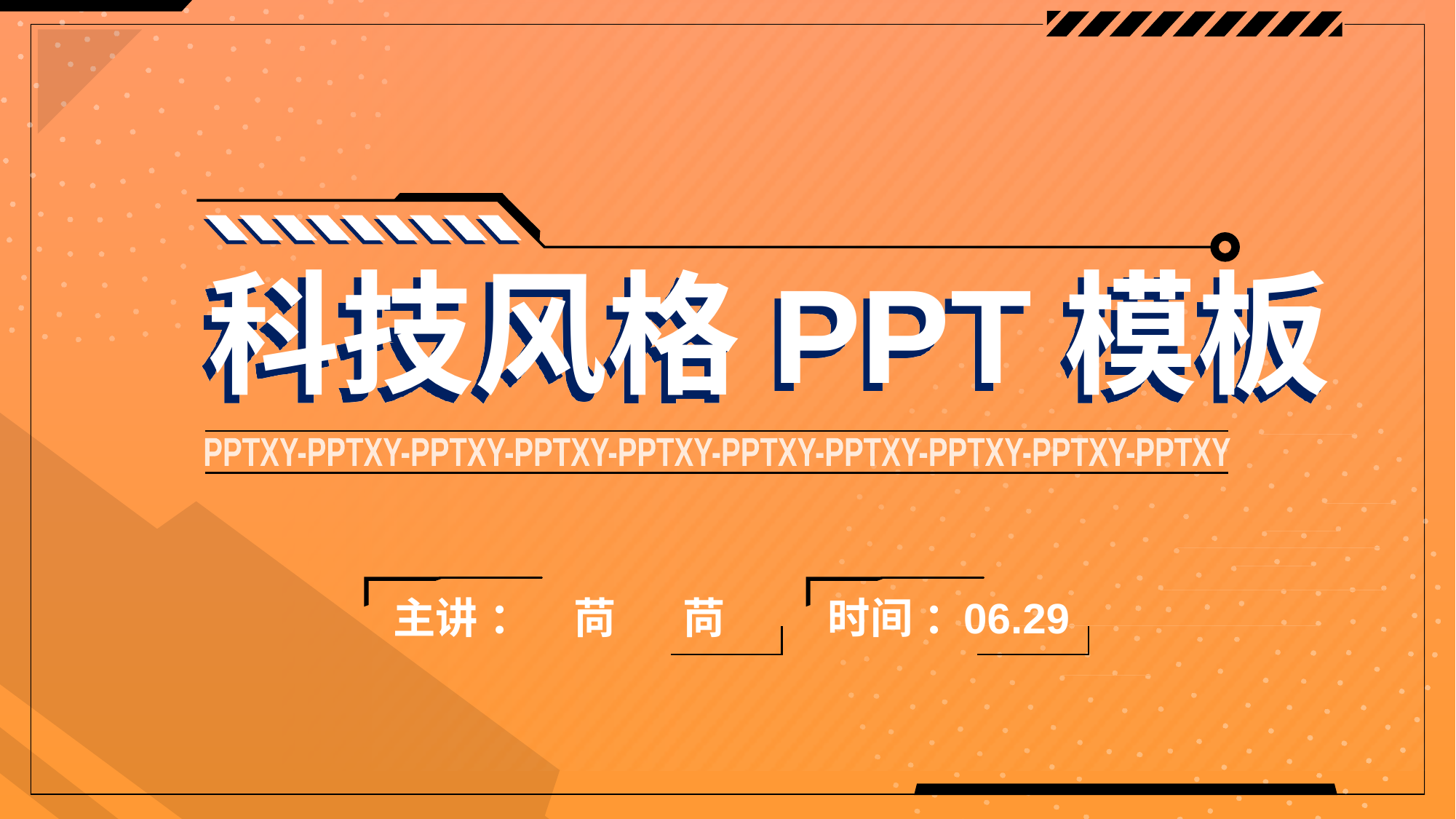

科技风格PPT模板
PPTXY-PPTXY-PPTXY-PPTXY-PPTXY-PPTXY-PPTXY-PPTXY-PPTXY-PPTXY

主讲
：
苘	苘
时间
：
06.29